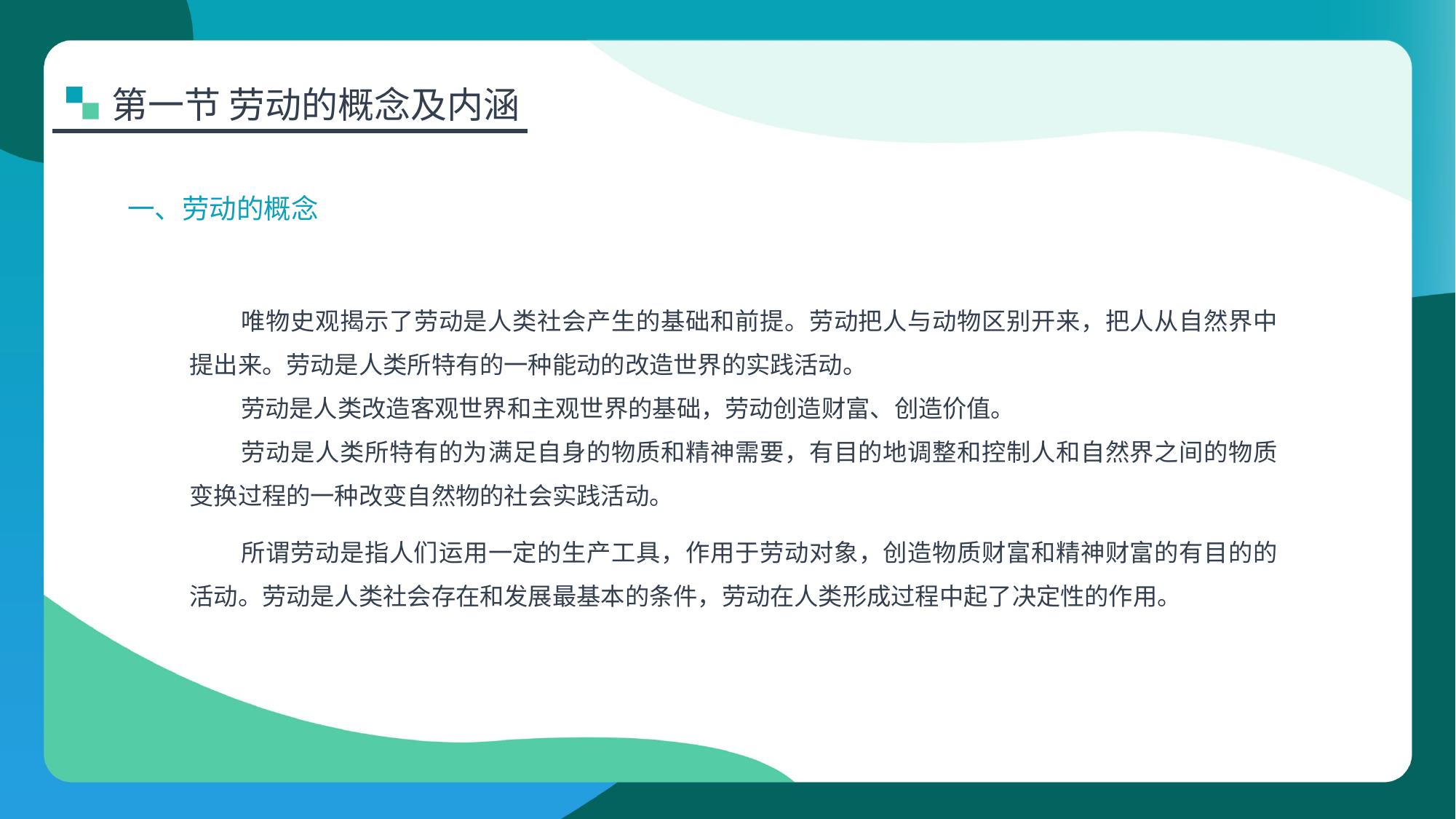

第一节 劳动的概念及内涵

一、劳动的概念
唯物史观揭示了劳动是人类社会产生的基础和前提。劳动把人与动物区别开来，把人从自然界中提出来。劳动是人类所特有的一种能动的改造世界的实践活动。
劳动是人类改造客观世界和主观世界的基础，劳动创造财富、创造价值。
劳动是人类所特有的为满足自身的物质和精神需要，有目的地调整和控制人和自然界之间的物质变换过程的一种改变自然物的社会实践活动。
所谓劳动是指人们运用一定的生产工具，作用于劳动对象，创造物质财富和精神财富的有目的的活动。劳动是人类社会存在和发展最基本的条件，劳动在人类形成过程中起了决定性的作用。